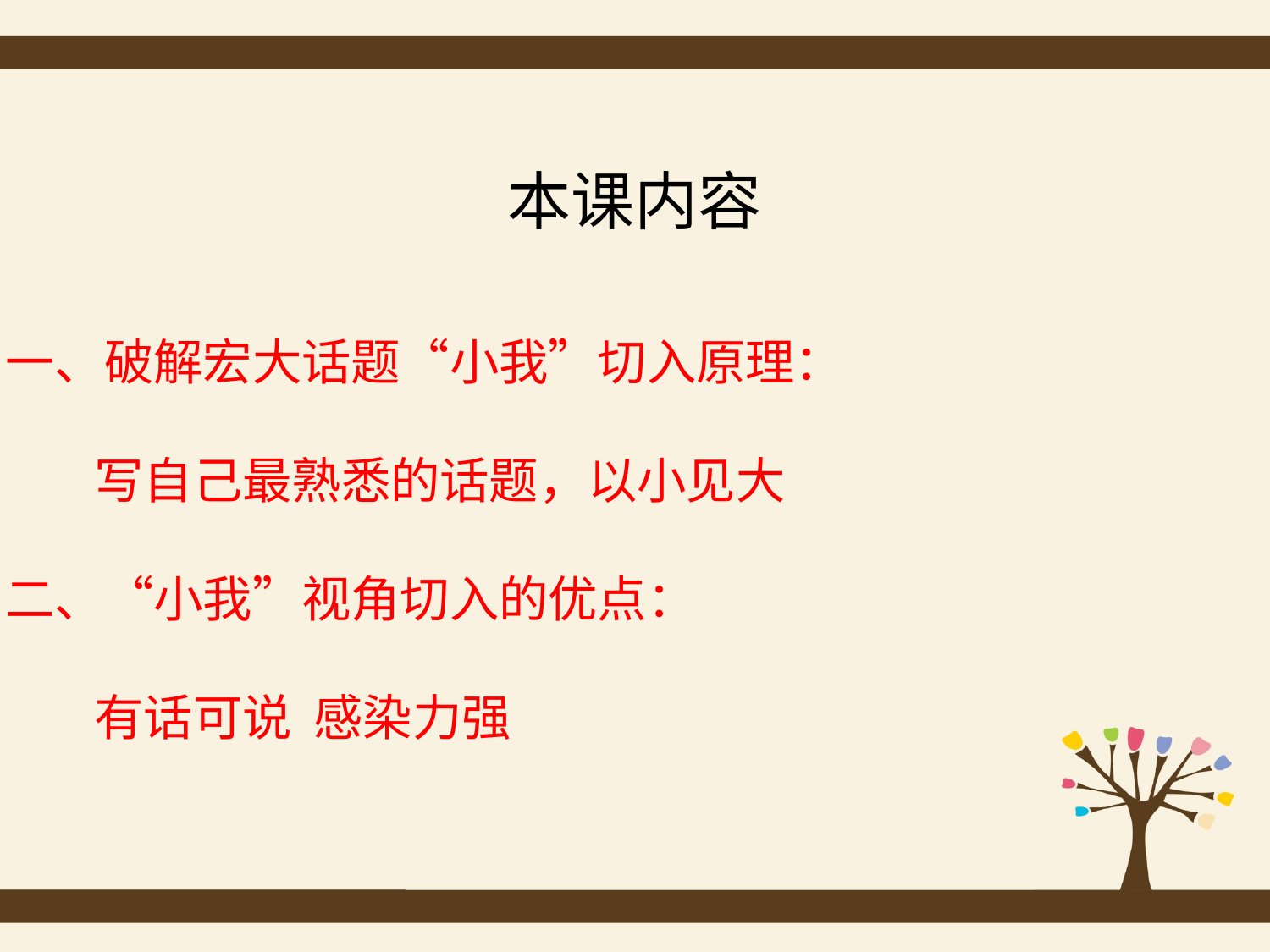

本课内容
一、破解宏大话题“小我”切入原理：
       写自己最熟悉的话题，以小见大
二、“小我”视角切入的优点：
       有话可说  感染力强